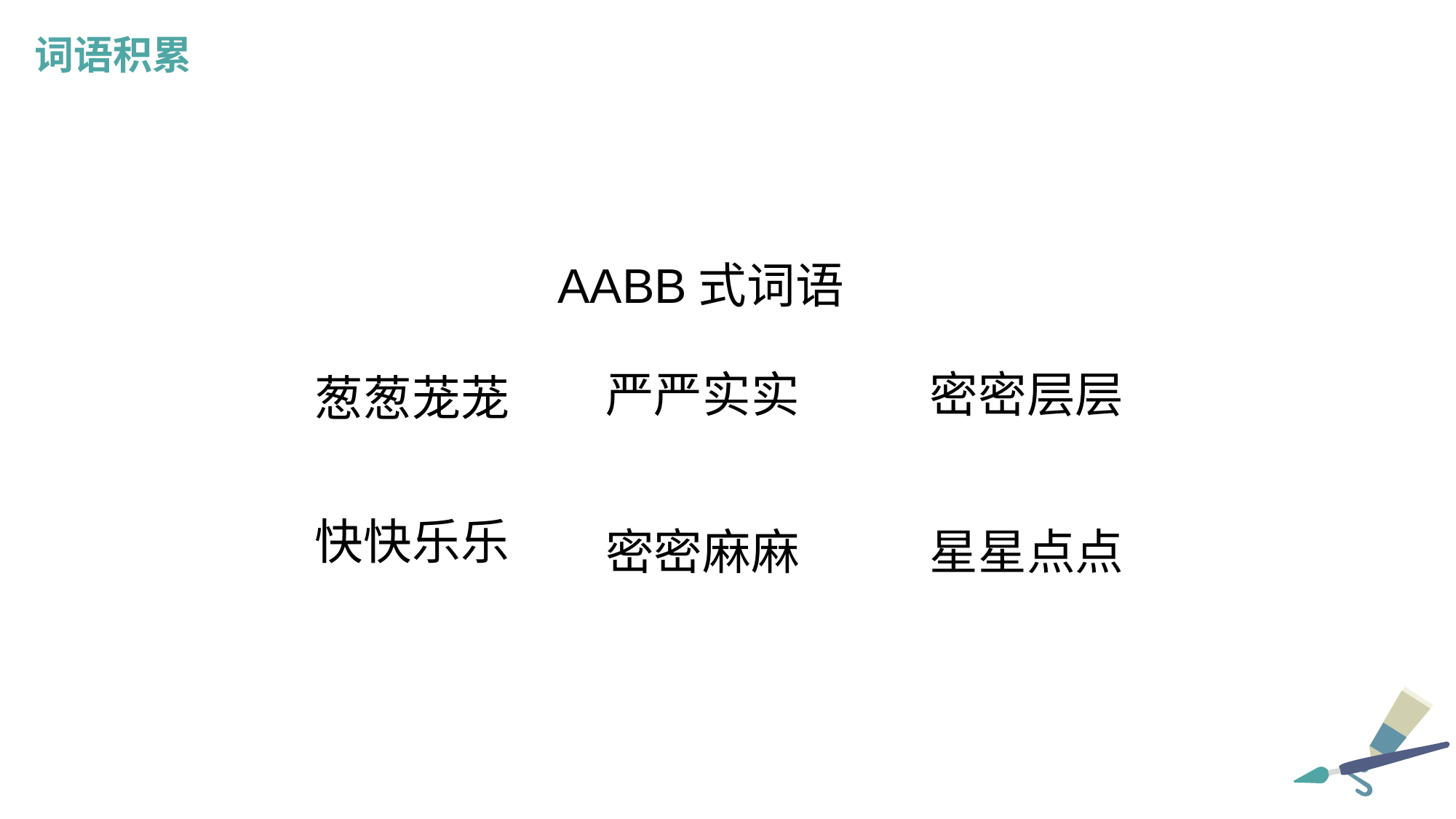

词语积累
AABB式词语
严严实实
密密层层
葱葱茏茏
快快乐乐
密密麻麻
星星点点